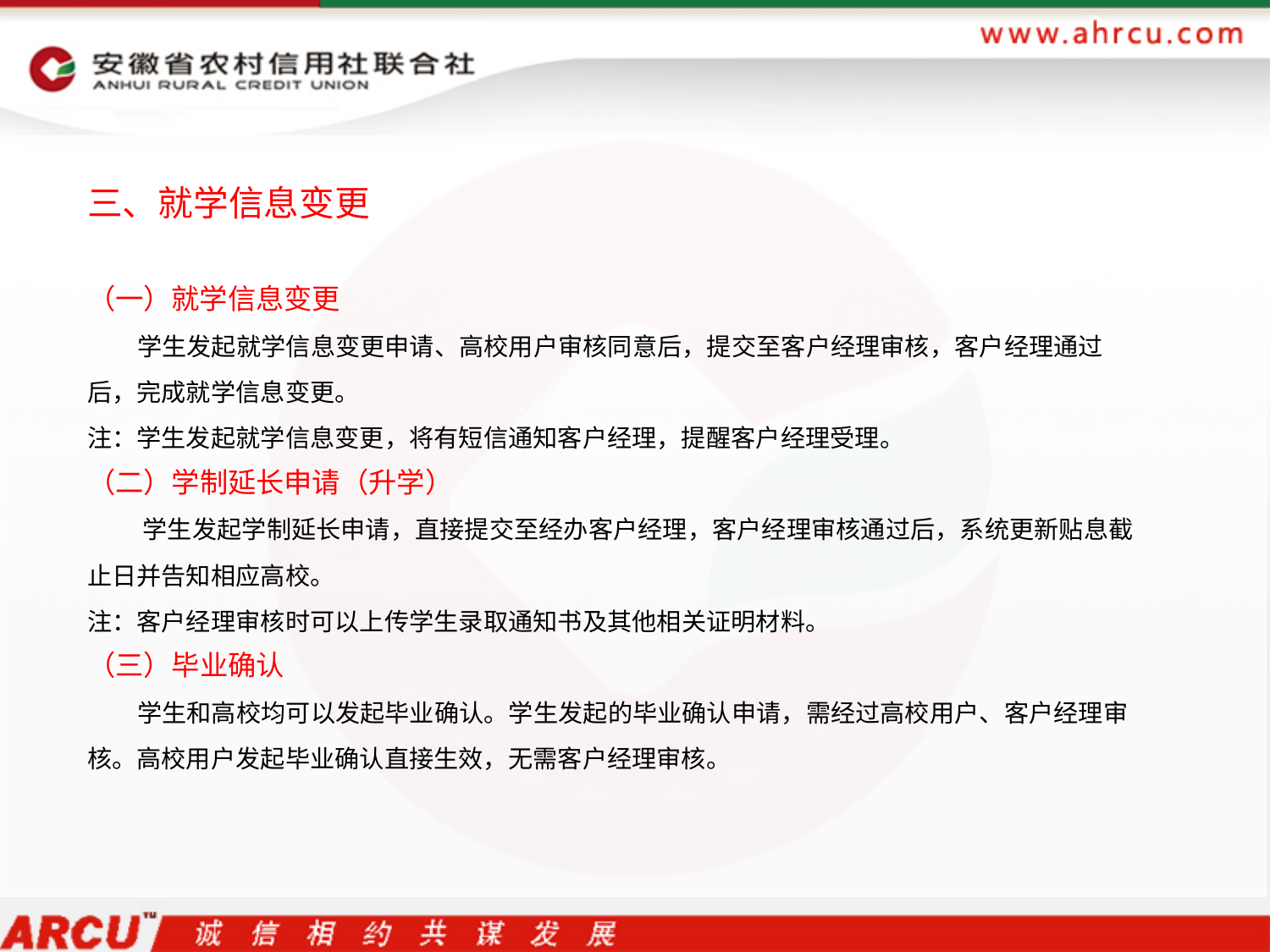

三、就学信息变更

（一）就学信息变更
        学生发起就学信息变更申请、高校用户审核同意后，提交至客户经理审核，客户经理通过后，完成就学信息变更。
注：学生发起就学信息变更，将有短信通知客户经理，提醒客户经理受理。
（二）学制延长申请（升学）
         学生发起学制延长申请，直接提交至经办客户经理，客户经理审核通过后，系统更新贴息截止日并告知相应高校。
注：客户经理审核时可以上传学生录取通知书及其他相关证明材料。
（三）毕业确认
        学生和高校均可以发起毕业确认。学生发起的毕业确认申请，需经过高校用户、客户经理审核。高校用户发起毕业确认直接生效，无需客户经理审核。